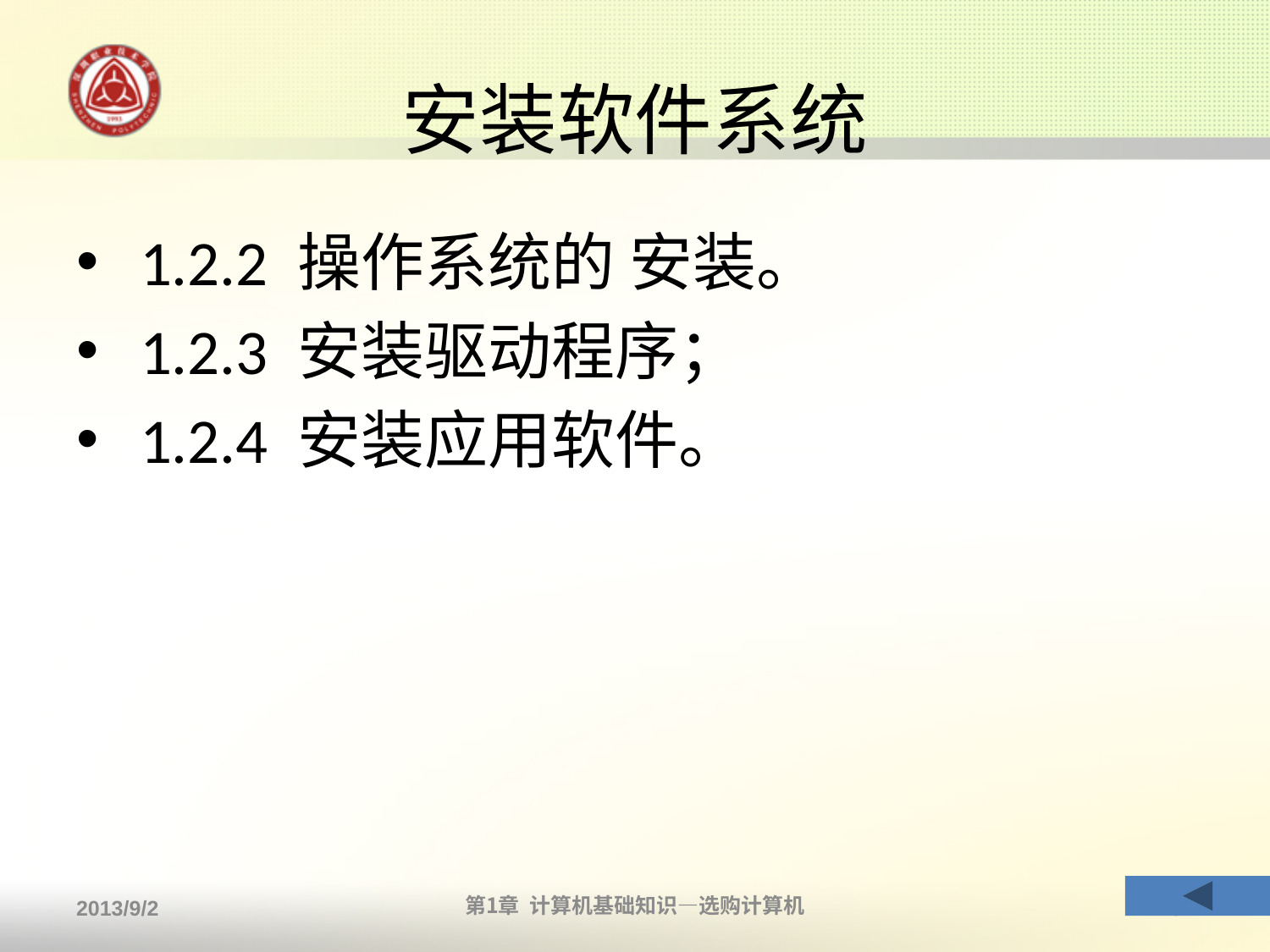

# 安装软件系统
1.2.2 操作系统的 安装。
1.2.3 安装驱动程序；
1.2.4 安装应用软件。

2013/9/2
第1章  计算机基础知识—选购计算机
37